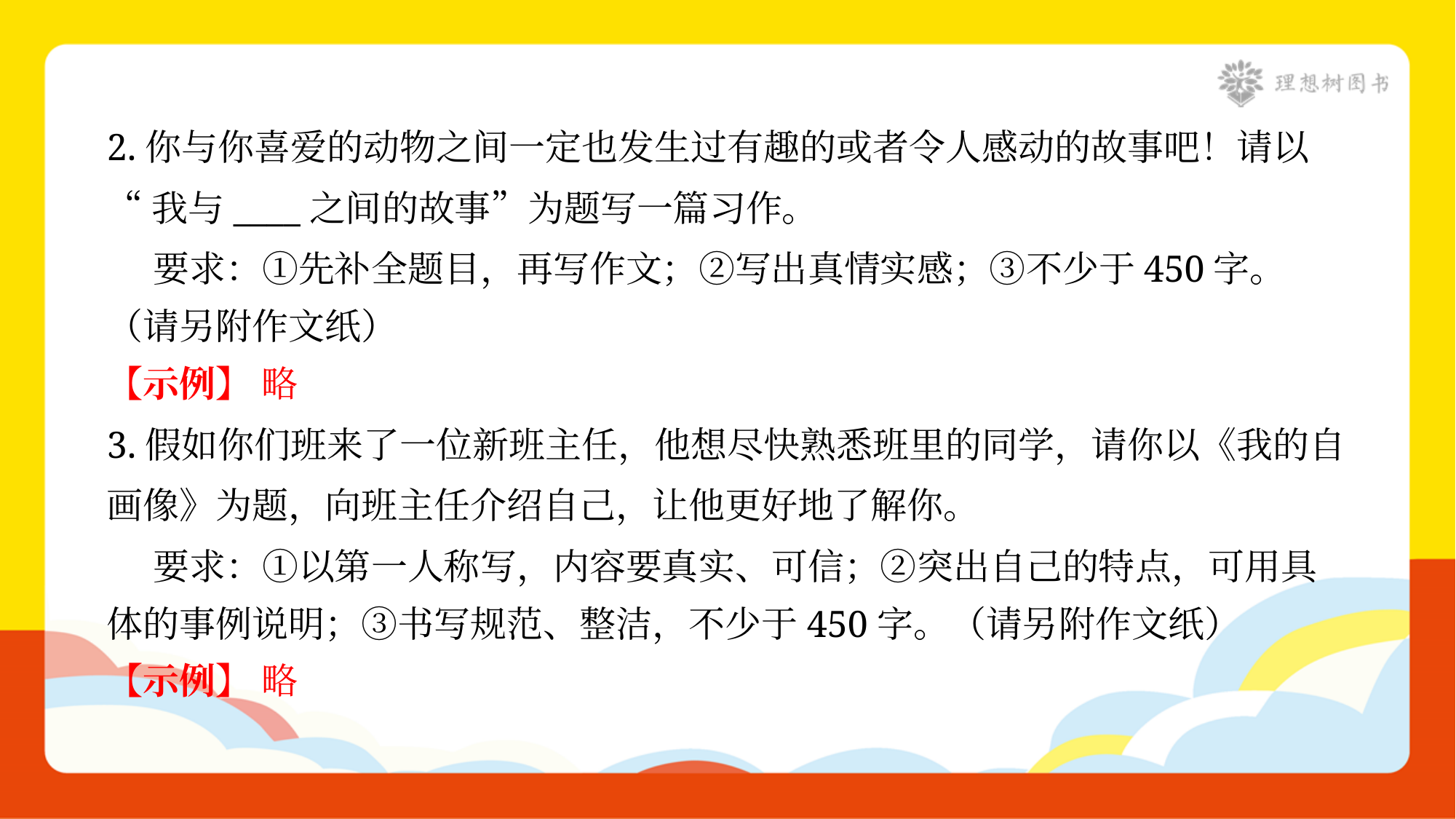

2.你与你喜爱的动物之间一定也发生过有趣的或者令人感动的故事吧！请以
“我与____之间的故事”为题写一篇习作。
    要求：①先补全题目，再写作文；②写出真情实感；③不少于450字。
（请另附作文纸）
【示例】 略
3.假如你们班来了一位新班主任，他想尽快熟悉班里的同学，请你以《我的自
画像》为题，向班主任介绍自己，让他更好地了解你。
    要求：①以第一人称写，内容要真实、可信；②突出自己的特点，可用具
体的事例说明；③书写规范、整洁，不少于450字。（请另附作文纸）
【示例】 略